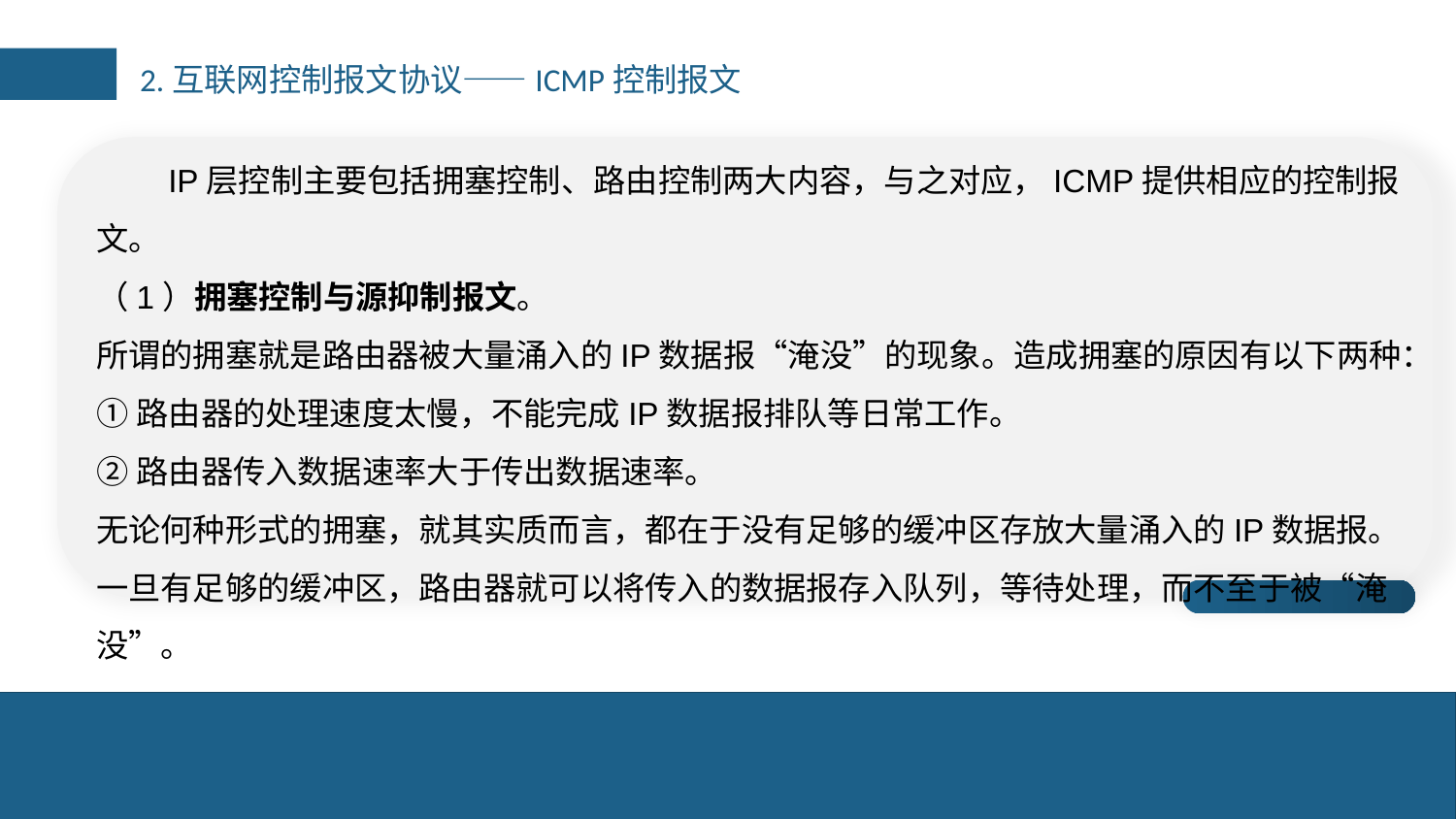

2.互联网控制报文协议——ICMP控制报文
        IP层控制主要包括拥塞控制、路由控制两大内容，与之对应，ICMP提供相应的控制报文。
（1）拥塞控制与源抑制报文。
所谓的拥塞就是路由器被大量涌入的IP数据报“淹没”的现象。造成拥塞的原因有以下两种：
①路由器的处理速度太慢，不能完成IP数据报排队等日常工作。
②路由器传入数据速率大于传出数据速率。
无论何种形式的拥塞，就其实质而言，都在于没有足够的缓冲区存放大量涌入的IP数据报。一旦有足够的缓冲区，路由器就可以将传入的数据报存入队列，等待处理，而不至于被“淹没”。